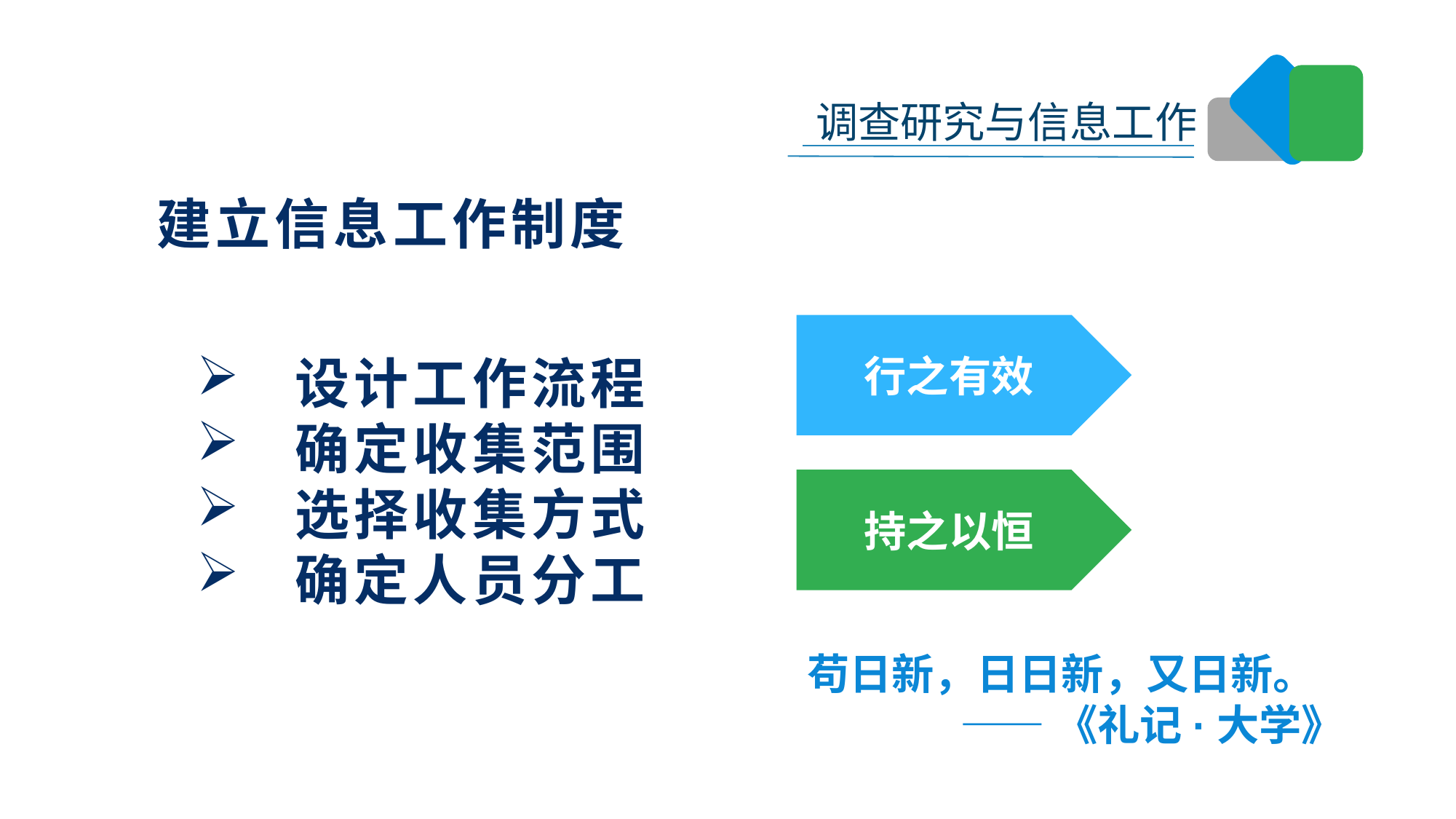

建立信息工作制度
 设计工作流程
 确定收集范围
 选择收集方式
 确定人员分工
行之有效
持之以恒
苟日新，日日新，又日新。
——《礼记·大学》